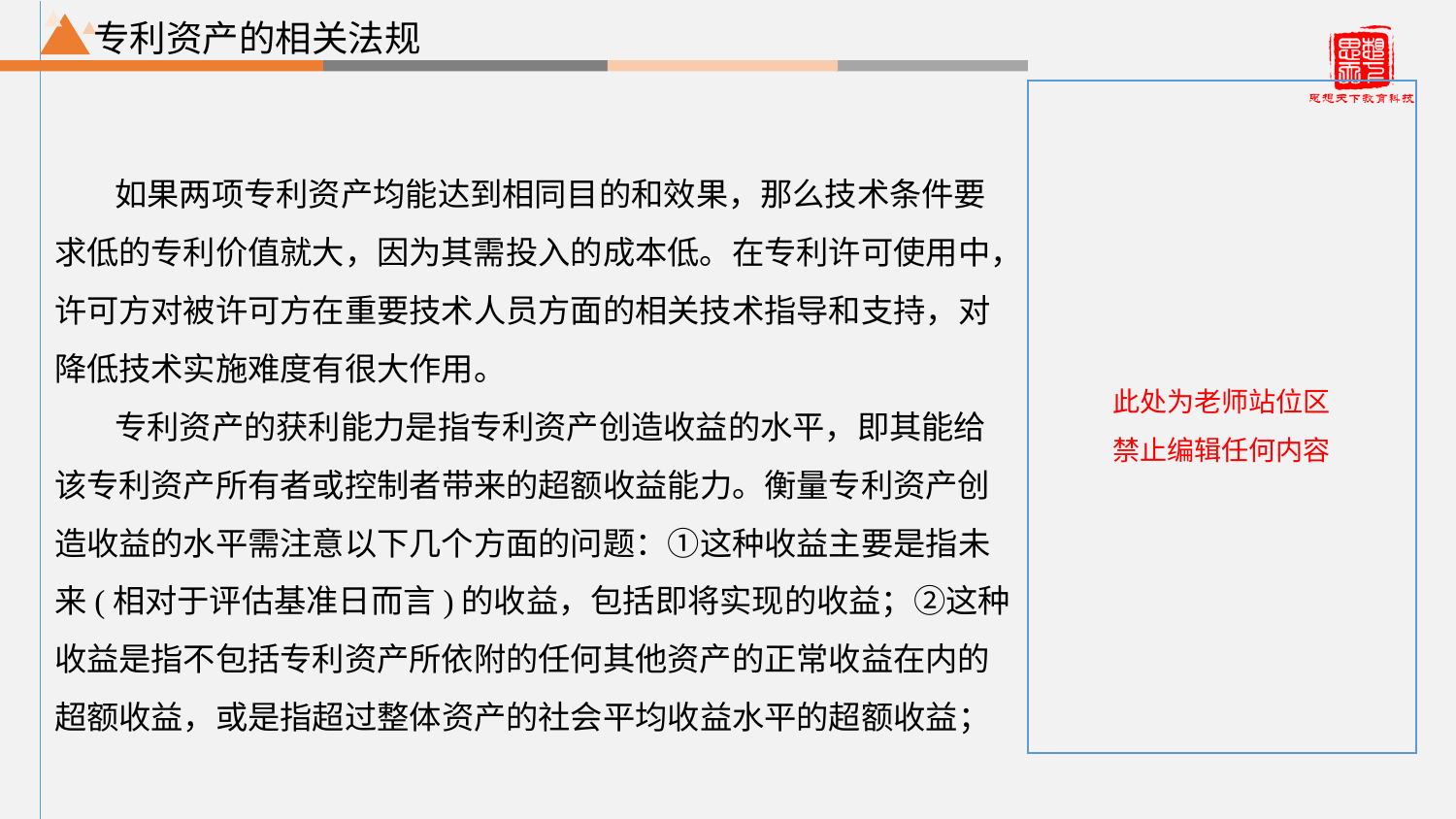

专利资产的相关法规
如果两项专利资产均能达到相同目的和效果，那么技术条件要求低的专利价值就大，因为其需投入的成本低。在专利许可使用中，许可方对被许可方在重要技术人员方面的相关技术指导和支持，对降低技术实施难度有很大作用。
专利资产的获利能力是指专利资产创造收益的水平，即其能给该专利资产所有者或控制者带来的超额收益能力。衡量专利资产创造收益的水平需注意以下几个方面的问题：①这种收益主要是指未来(相对于评估基准日而言)的收益，包括即将实现的收益；②这种收益是指不包括专利资产所依附的任何其他资产的正常收益在内的超额收益，或是指超过整体资产的社会平均收益水平的超额收益；
81